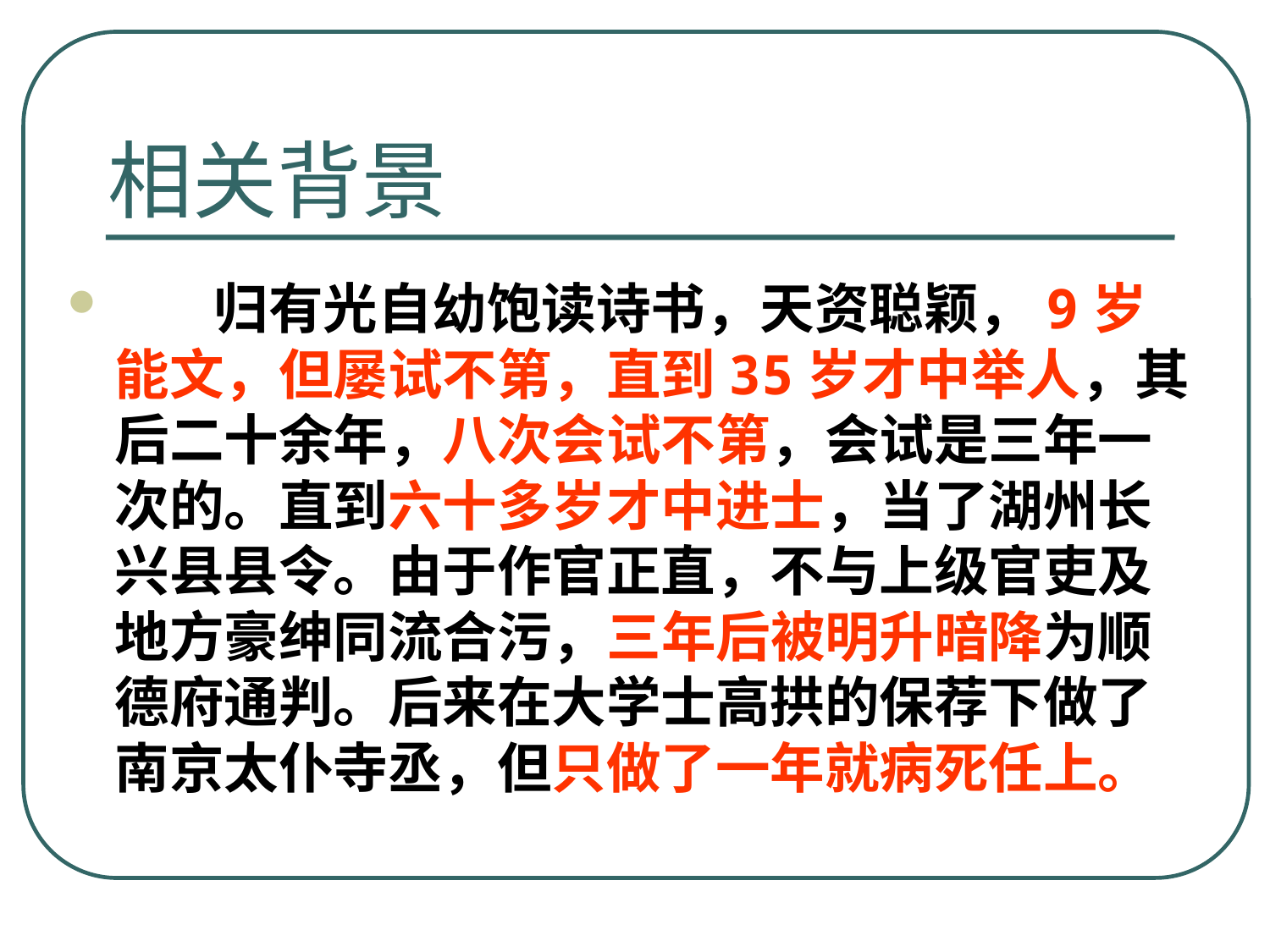

# 相关背景
       归有光自幼饱读诗书，天资聪颖，9岁能文，但屡试不第，直到35岁才中举人，其后二十余年，八次会试不第，会试是三年一次的。直到六十多岁才中进士，当了湖州长兴县县令。由于作官正直，不与上级官吏及地方豪绅同流合污，三年后被明升暗降为顺德府通判。后来在大学士高拱的保荐下做了南京太仆寺丞，但只做了一年就病死任上。